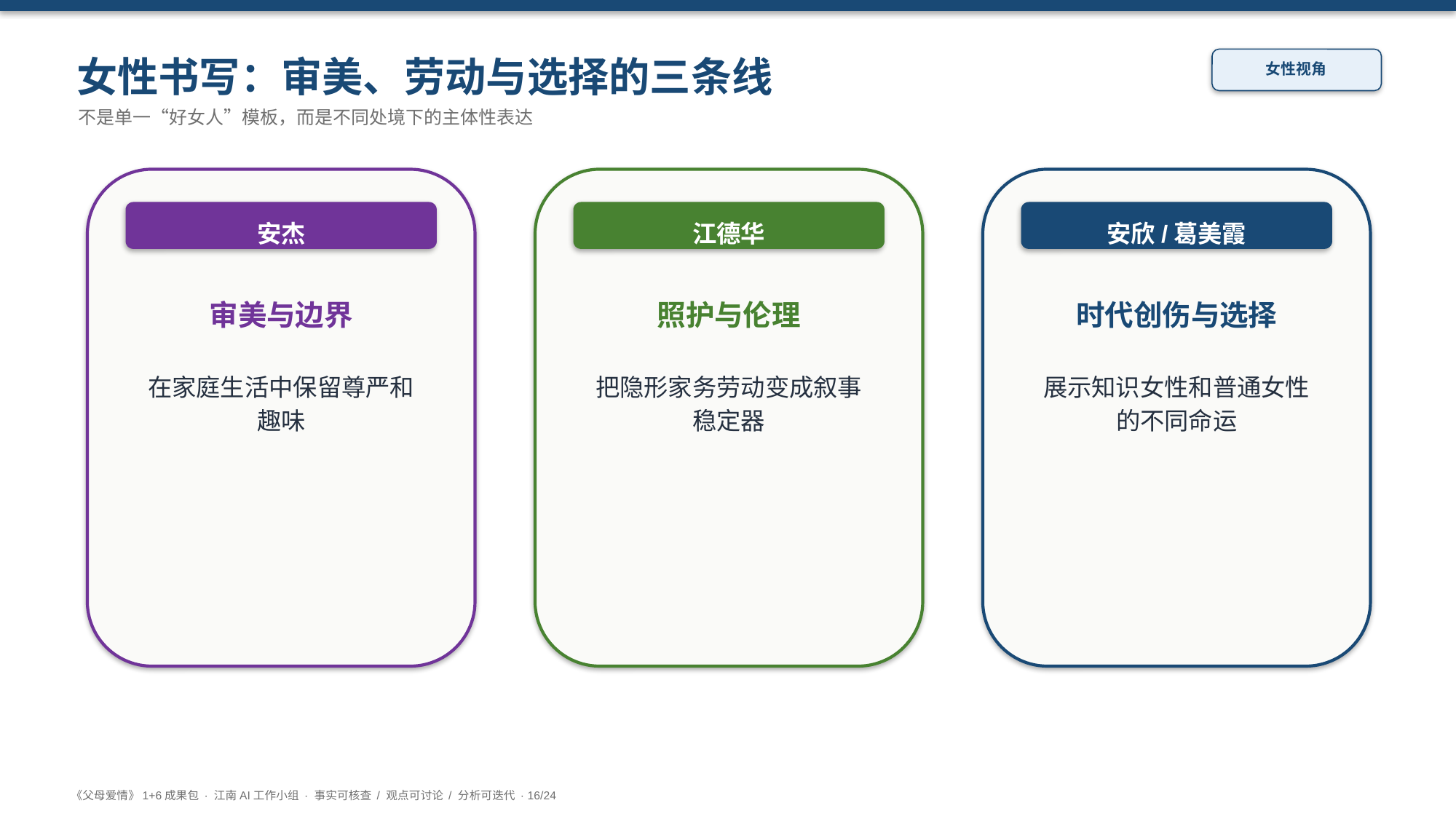

女性书写：审美、劳动与选择的三条线

女性视角
不是单一“好女人”模板，而是不同处境下的主体性表达

安杰
江德华
安欣/葛美霞
审美与边界
照护与伦理
时代创伤与选择
在家庭生活中保留尊严和趣味
把隐形家务劳动变成叙事稳定器
展示知识女性和普通女性的不同命运
《父母爱情》1+6成果包 · 江南AI工作小组 · 事实可核查 / 观点可讨论 / 分析可迭代 · 16/24